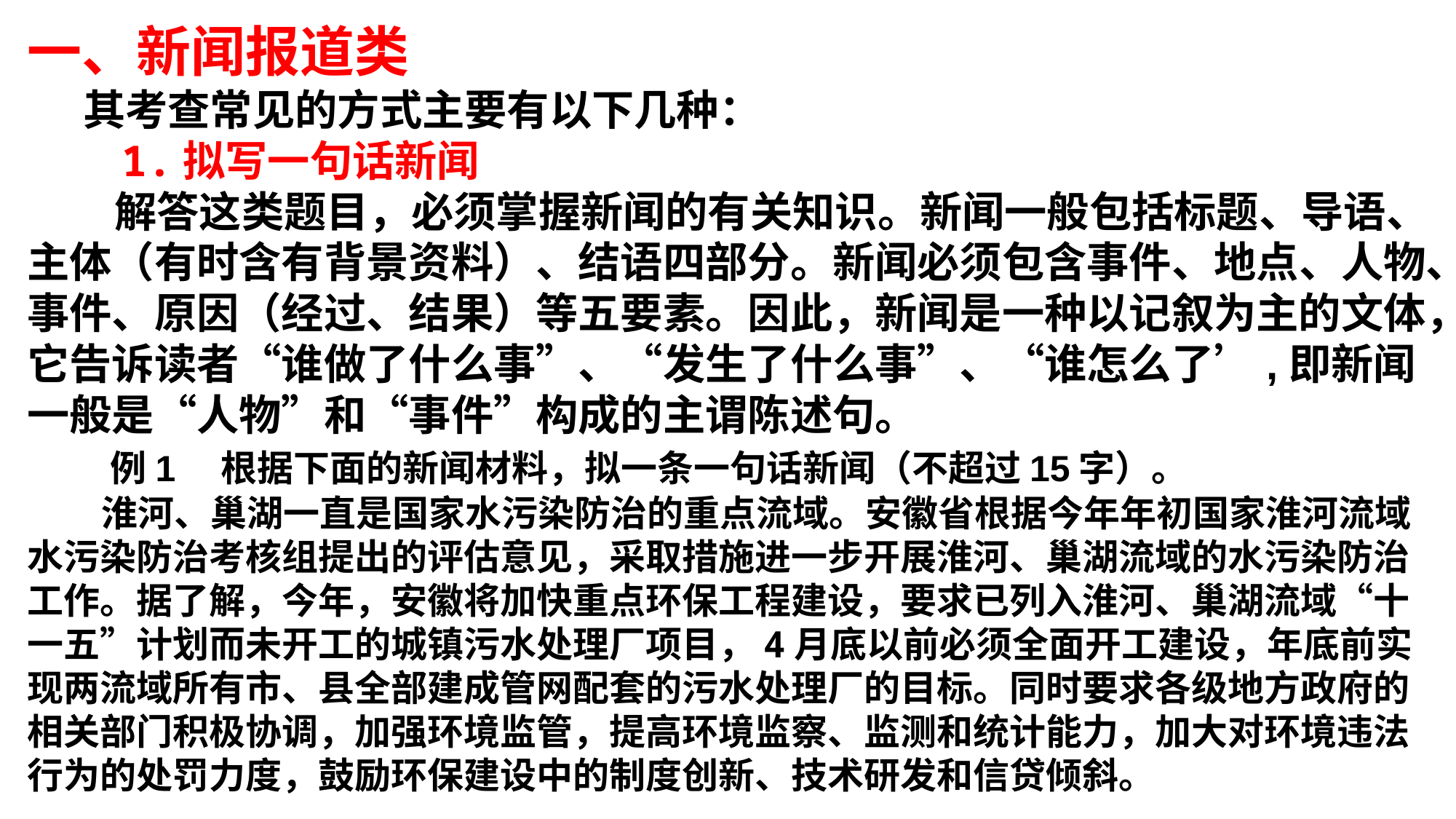

一、新闻报道类
        其考查常见的方式主要有以下几种：
        1.拟写一句话新闻
        解答这类题目，必须掌握新闻的有关知识。新闻一般包括标题、导语、主体（有时含有背景资料）、结语四部分。新闻必须包含事件、地点、人物、事件、原因（经过、结果）等五要素。因此，新闻是一种以记叙为主的文体，它告诉读者“谁做了什么事”、“发生了什么事”、“谁怎么了’,即新闻一般是“人物”和“事件”构成的主谓陈述句。
        例1　根据下面的新闻材料，拟一条一句话新闻（不超过15字）。
        淮河、巢湖一直是国家水污染防治的重点流域。安徽省根据今年年初国家淮河流域水污染防治考核组提出的评估意见，采取措施进一步开展淮河、巢湖流域的水污染防治工作。据了解，今年，安徽将加快重点环保工程建设，要求已列入淮河、巢湖流域“十一五”计划而未开工的城镇污水处理厂项目，4月底以前必须全面开工建设，年底前实现两流域所有市、县全部建成管网配套的污水处理厂的目标。同时要求各级地方政府的相关部门积极协调，加强环境监管，提高环境监察、监测和统计能力，加大对环境违法行为的处罚力度，鼓励环保建设中的制度创新、技术研发和信贷倾斜。